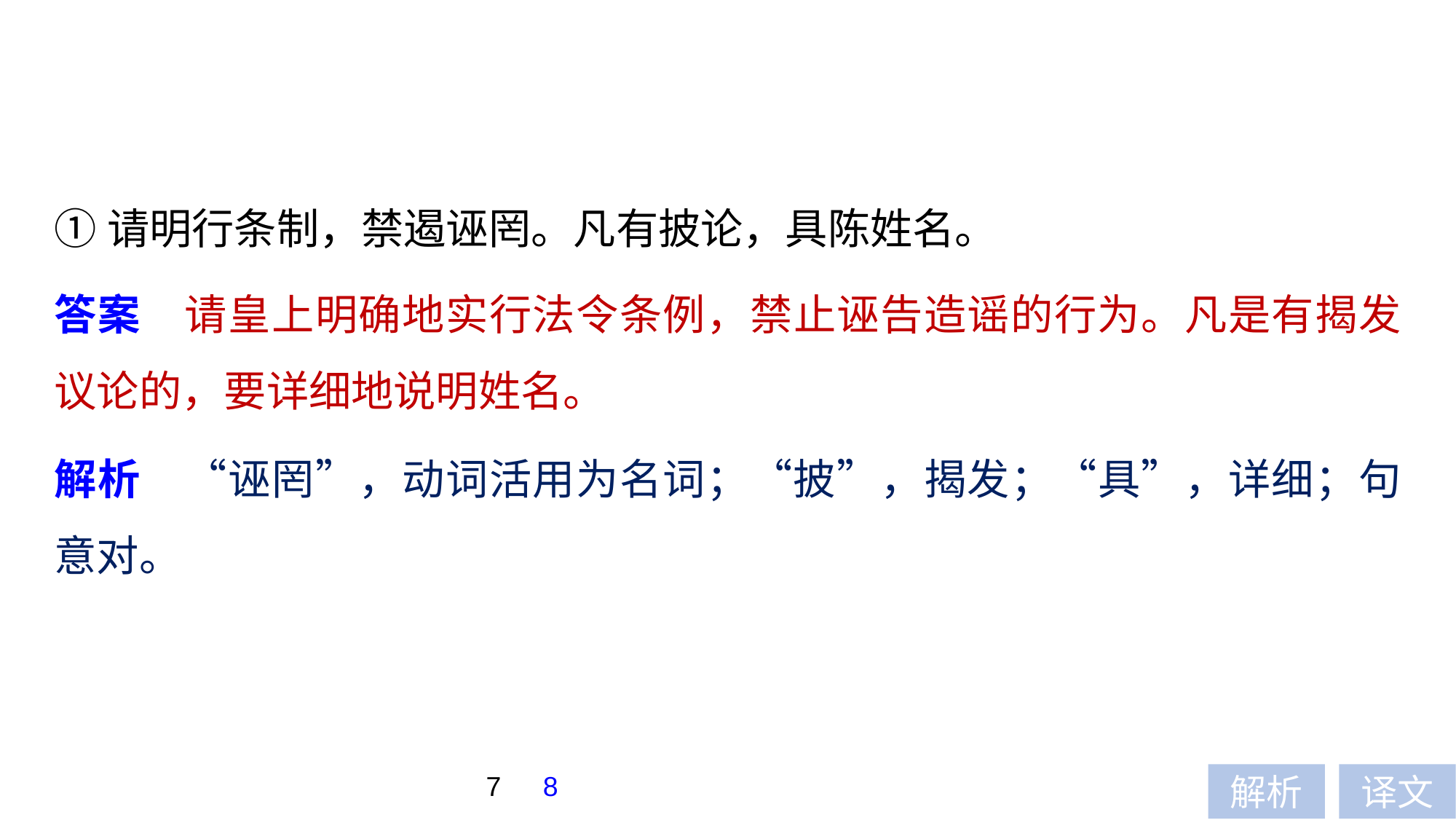

①请明行条制，禁遏诬罔。凡有披论，具陈姓名。
答案　请皇上明确地实行法令条例，禁止诬告造谣的行为。凡是有揭发议论的，要详细地说明姓名。
解析　“诬罔”，动词活用为名词；“披”，揭发；“具”，详细；句意对。
7
8
解析
译文